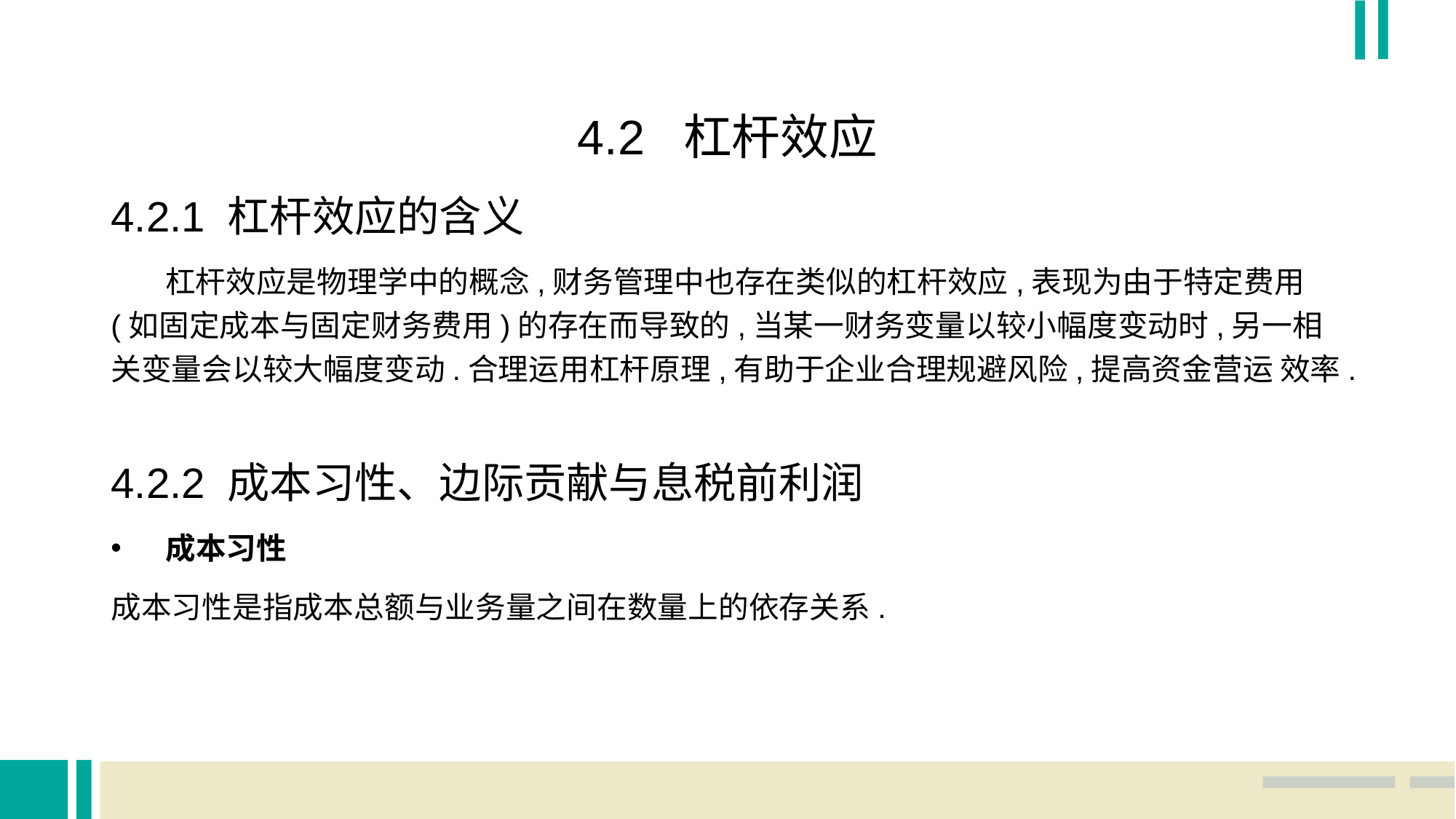

4.2  杠杆效应
4.2.1 杠杆效应的含义
       杠杆效应是物理学中的概念,财务管理中也存在类似的杠杆效应,表现为由于特定费用 (如固定成本与固定财务费用)的存在而导致的,当某一财务变量以较小幅度变动时,另一相 关变量会以较大幅度变动.合理运用杠杆原理,有助于企业合理规避风险,提高资金营运 效率.
4.2.2 成本习性、边际贡献与息税前利润
成本习性
成本习性是指成本总额与业务量之间在数量上的依存关系.